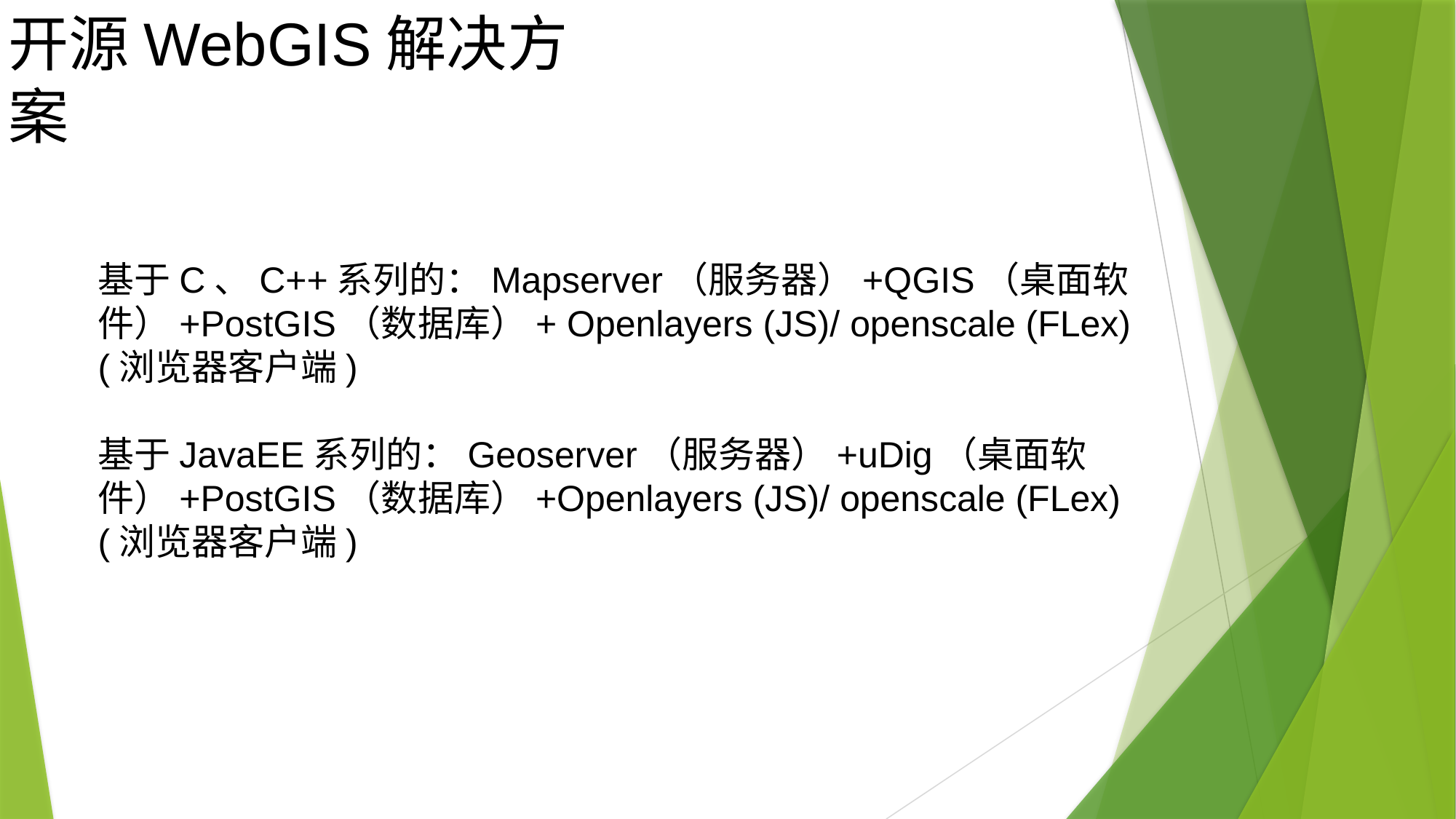

开源WebGIS解决方案
基于C、C++系列的：Mapserver（服务器）+QGIS（桌面软件）+PostGIS（数据库）+ Openlayers (JS)/ openscale (FLex)(浏览器客户端)

基于JavaEE系列的：Geoserver（服务器）+uDig（桌面软件）+PostGIS（数据库）+Openlayers (JS)/ openscale (FLex)(浏览器客户端)